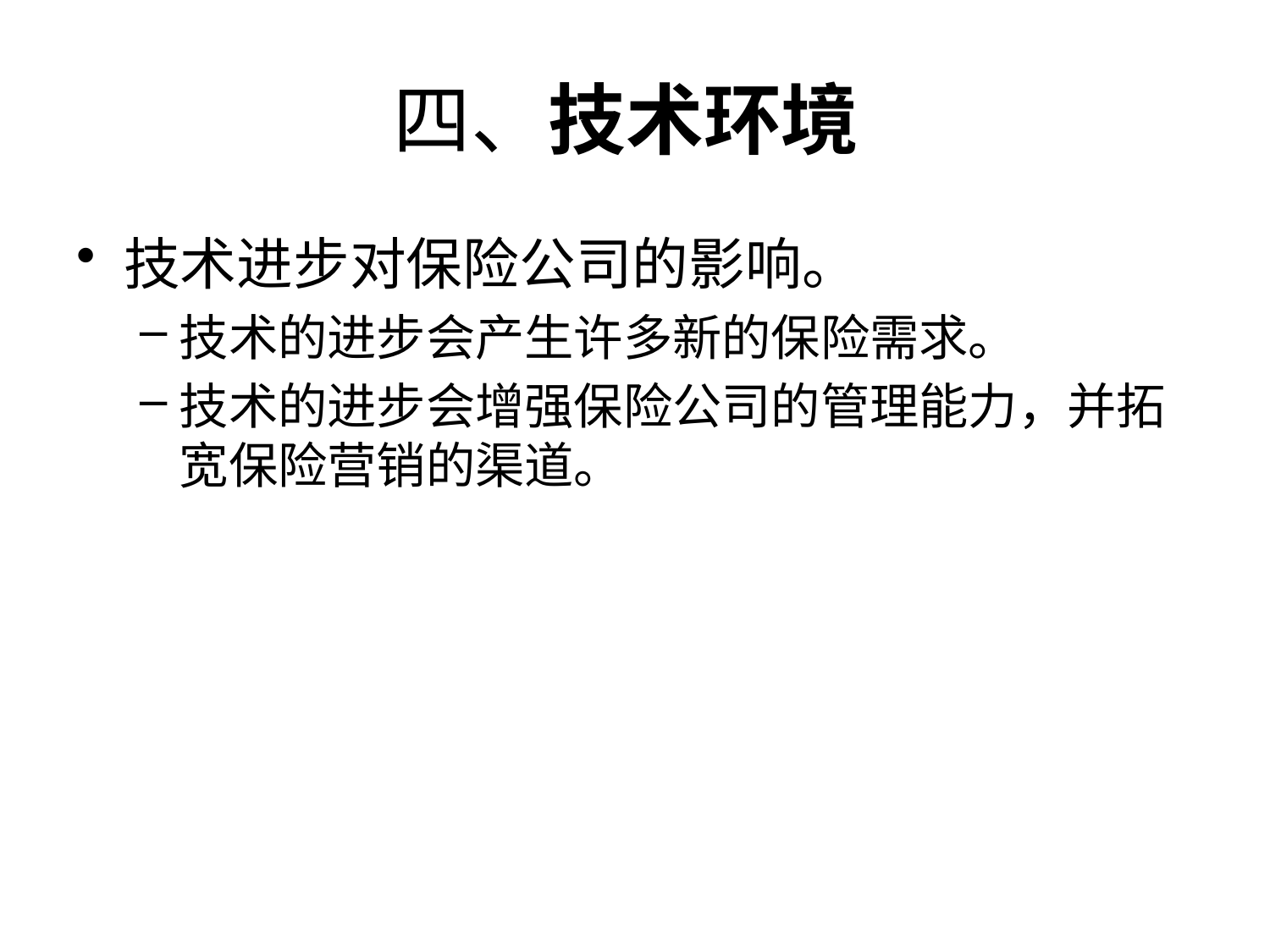

# 四、技术环境
技术进步对保险公司的影响。
技术的进步会产生许多新的保险需求。
技术的进步会增强保险公司的管理能力，并拓宽保险营销的渠道。